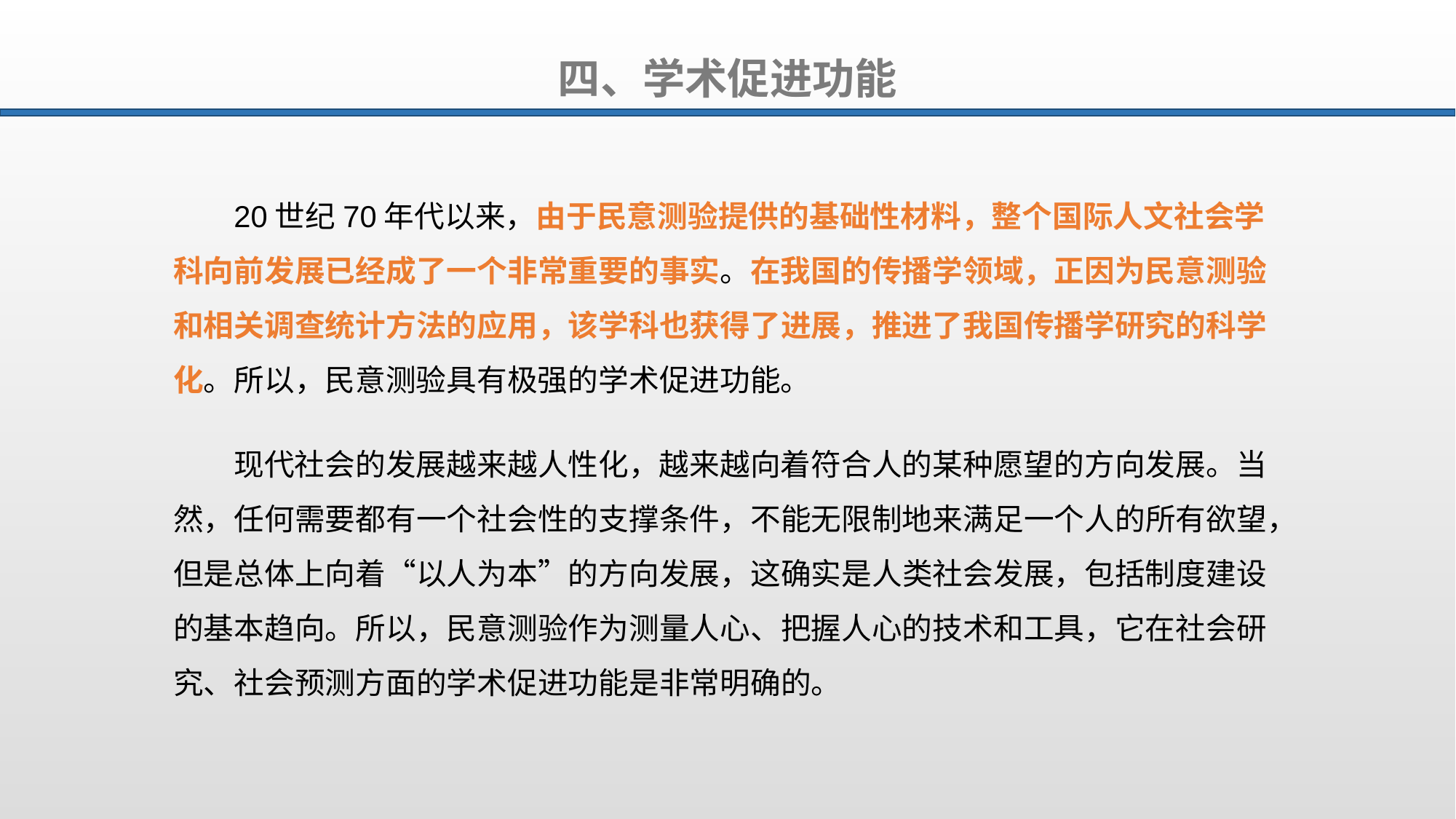

四、学术促进功能

20世纪70年代以来，由于民意测验提供的基础性材料，整个国际人文社会学科向前发展已经成了一个非常重要的事实。在我国的传播学领域，正因为民意测验和相关调查统计方法的应用，该学科也获得了进展，推进了我国传播学研究的科学化。所以，民意测验具有极强的学术促进功能。
现代社会的发展越来越人性化，越来越向着符合人的某种愿望的方向发展。当然，任何需要都有一个社会性的支撑条件，不能无限制地来满足一个人的所有欲望，但是总体上向着“以人为本”的方向发展，这确实是人类社会发展，包括制度建设的基本趋向。所以，民意测验作为测量人心、把握人心的技术和工具，它在社会研究、社会预测方面的学术促进功能是非常明确的。